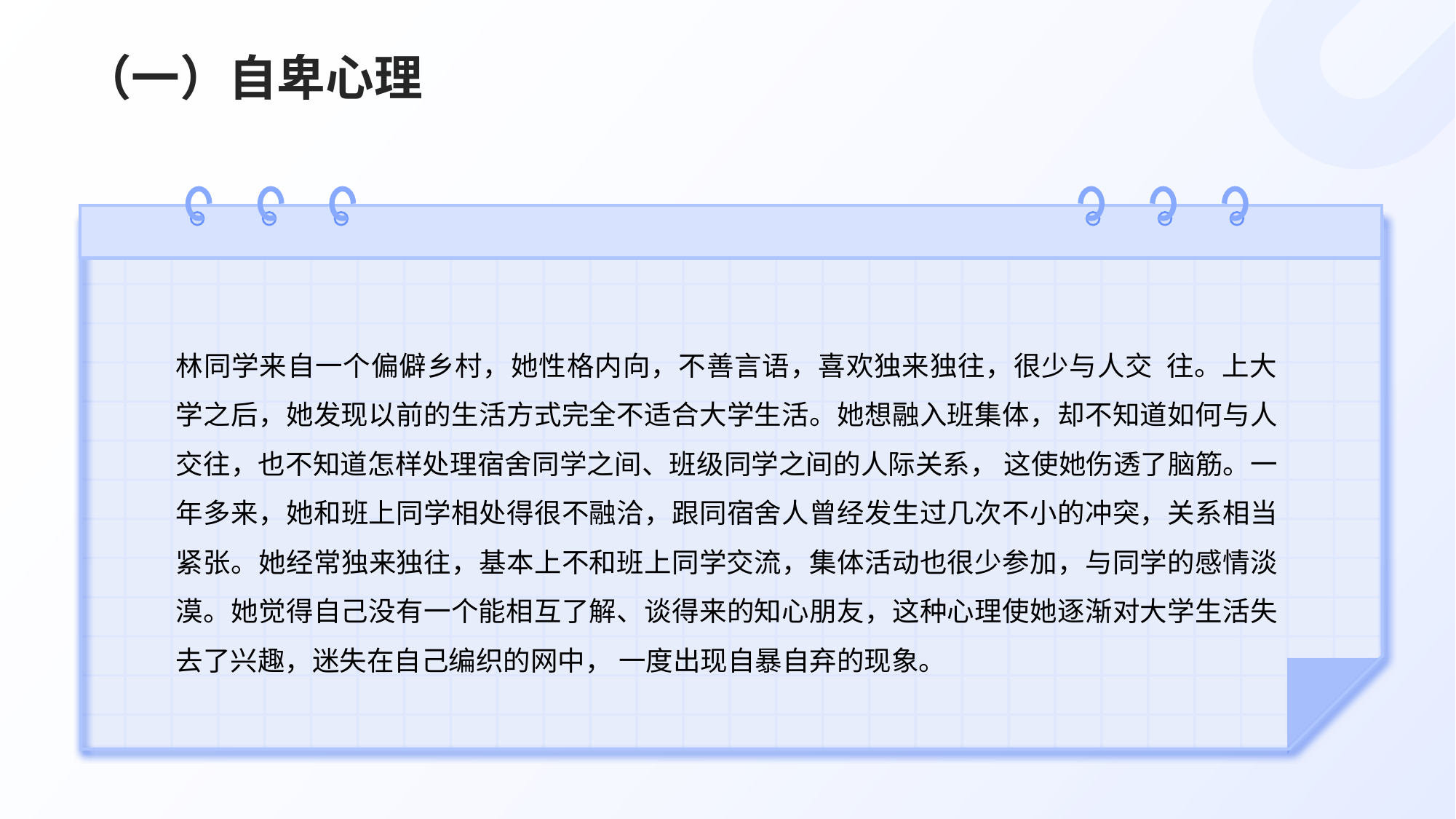

# （一）自卑心理

林同学来自一个偏僻乡村，她性格内向，不善言语，喜欢独来独往，很少与人交  往。上大学之后，她发现以前的生活方式完全不适合大学生活。她想融入班集体，却不知道如何与人交往，也不知道怎样处理宿舍同学之间、班级同学之间的人际关系， 这使她伤透了脑筋。一年多来，她和班上同学相处得很不融洽，跟同宿舍人曾经发生过几次不小的冲突，关系相当紧张。她经常独来独往，基本上不和班上同学交流，集体活动也很少参加，与同学的感情淡漠。她觉得自己没有一个能相互了解、谈得来的知心朋友，这种心理使她逐渐对大学生活失去了兴趣，迷失在自己编织的网中， 一度出现自暴自弃的现象。